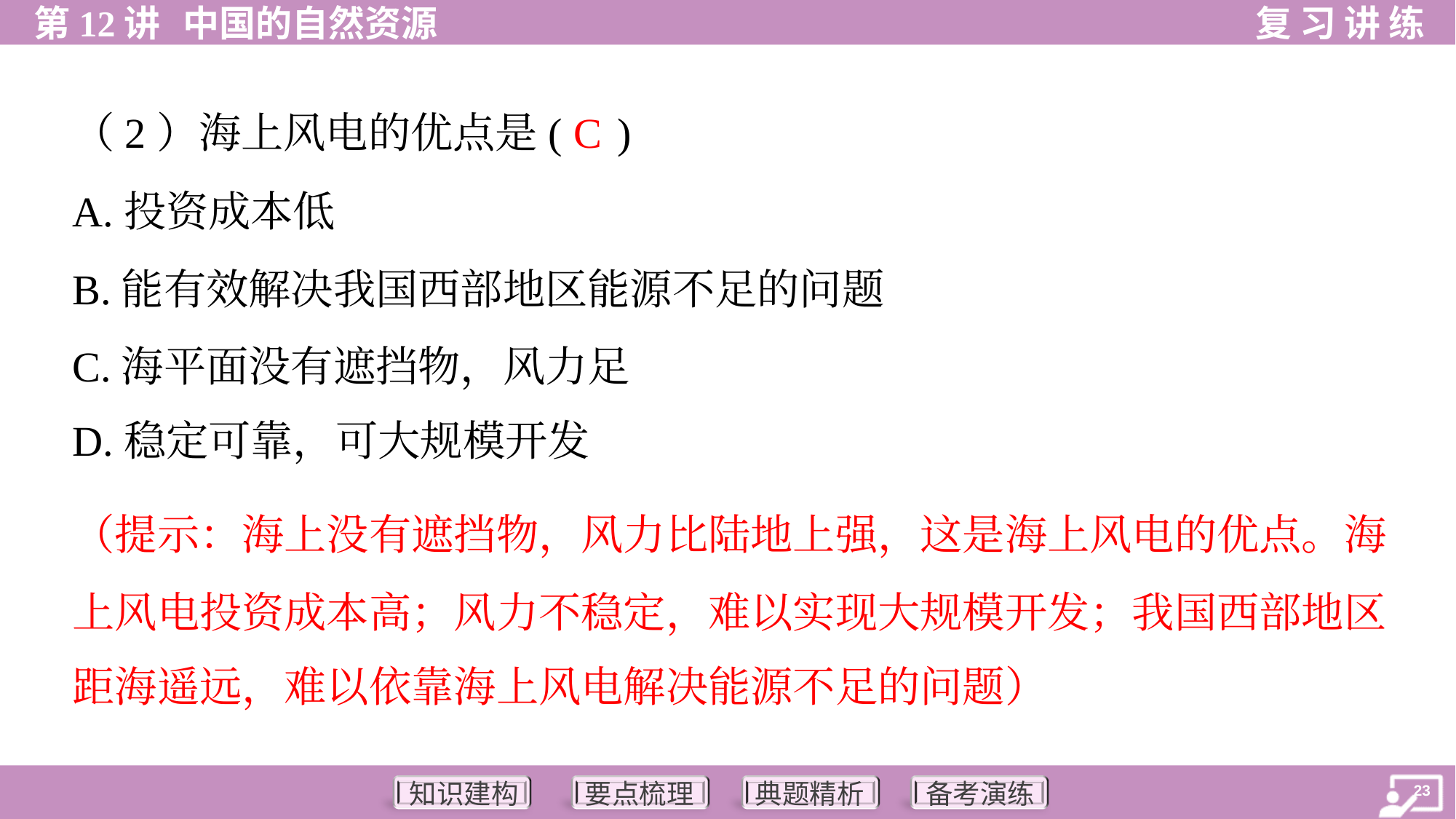

（2）海上风电的优点是(     )
C
A.投资成本低
B.能有效解决我国西部地区能源不足的问题
C.海平面没有遮挡物，风力足
D.稳定可靠，可大规模开发
（提示：海上没有遮挡物，风力比陆地上强，这是海上风电的优点。海
上风电投资成本高；风力不稳定，难以实现大规模开发；我国西部地区
距海遥远，难以依靠海上风电解决能源不足的问题）